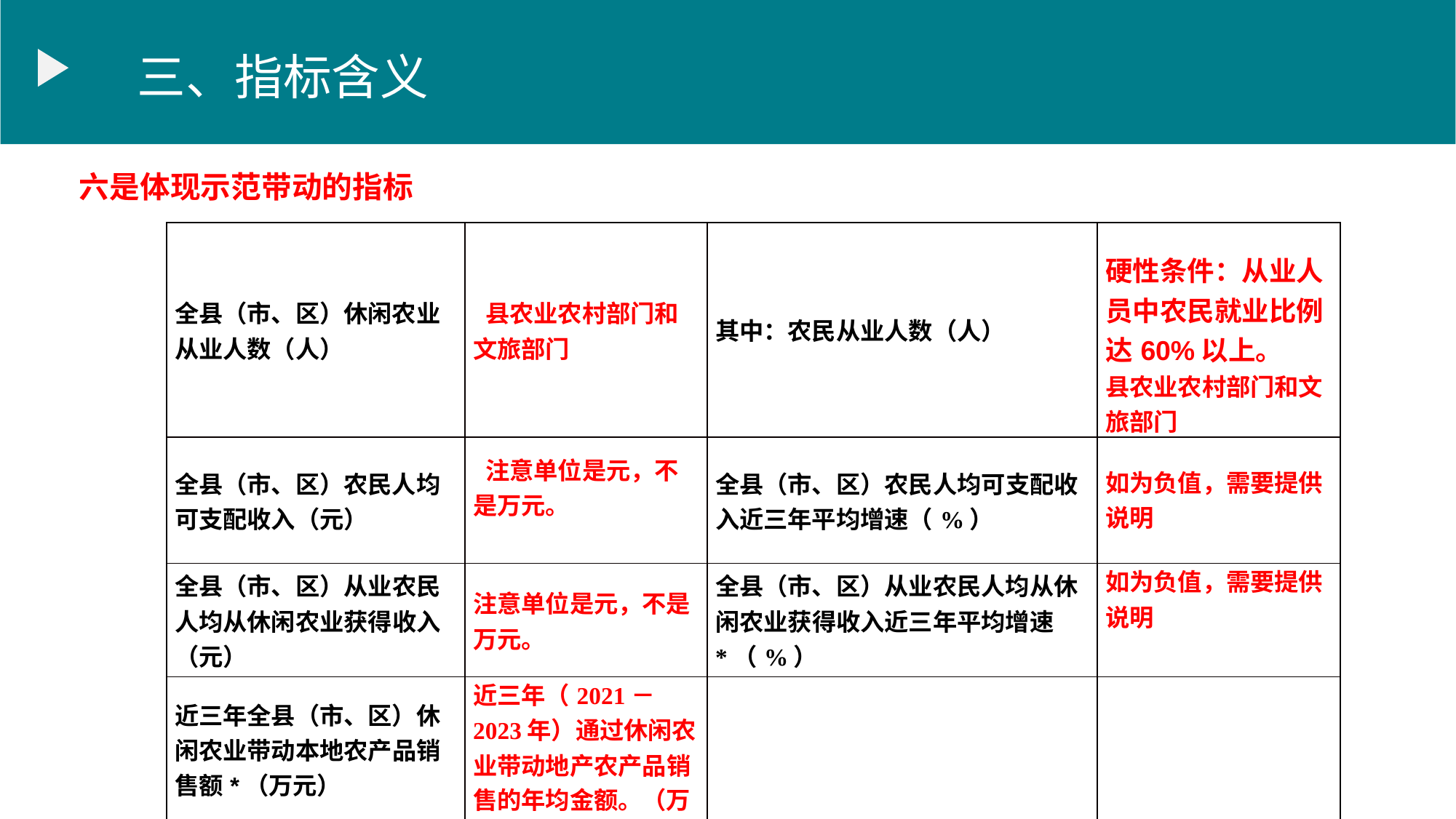

三、指标含义

六是体现示范带动的指标

| 全县（市、区）休闲农业从业人数（人） | 县农业农村部门和文旅部门 | 其中：农民从业人数（人） | 硬性条件：从业人员中农民就业比例达60%以上。 县农业农村部门和文旅部门 |
| --- | --- | --- | --- |
| 全县（市、区）农民人均可支配收入（元） | 注意单位是元，不是万元。 | 全县（市、区）农民人均可支配收入近三年平均增速（%） | 如为负值，需要提供说明 |
| 全县（市、区）从业农民人均从休闲农业获得收入（元） | 注意单位是元，不是万元。 | 全县（市、区）从业农民人均从休闲农业获得收入近三年平均增速\*（%） | 如为负值，需要提供说明 |
| 近三年全县（市、区）休闲农业带动本地农产品销售额\*（万元） | 近三年（2021－2023年）通过休闲农业带动地产农产品销售的年均金额。（万元） |  |  |